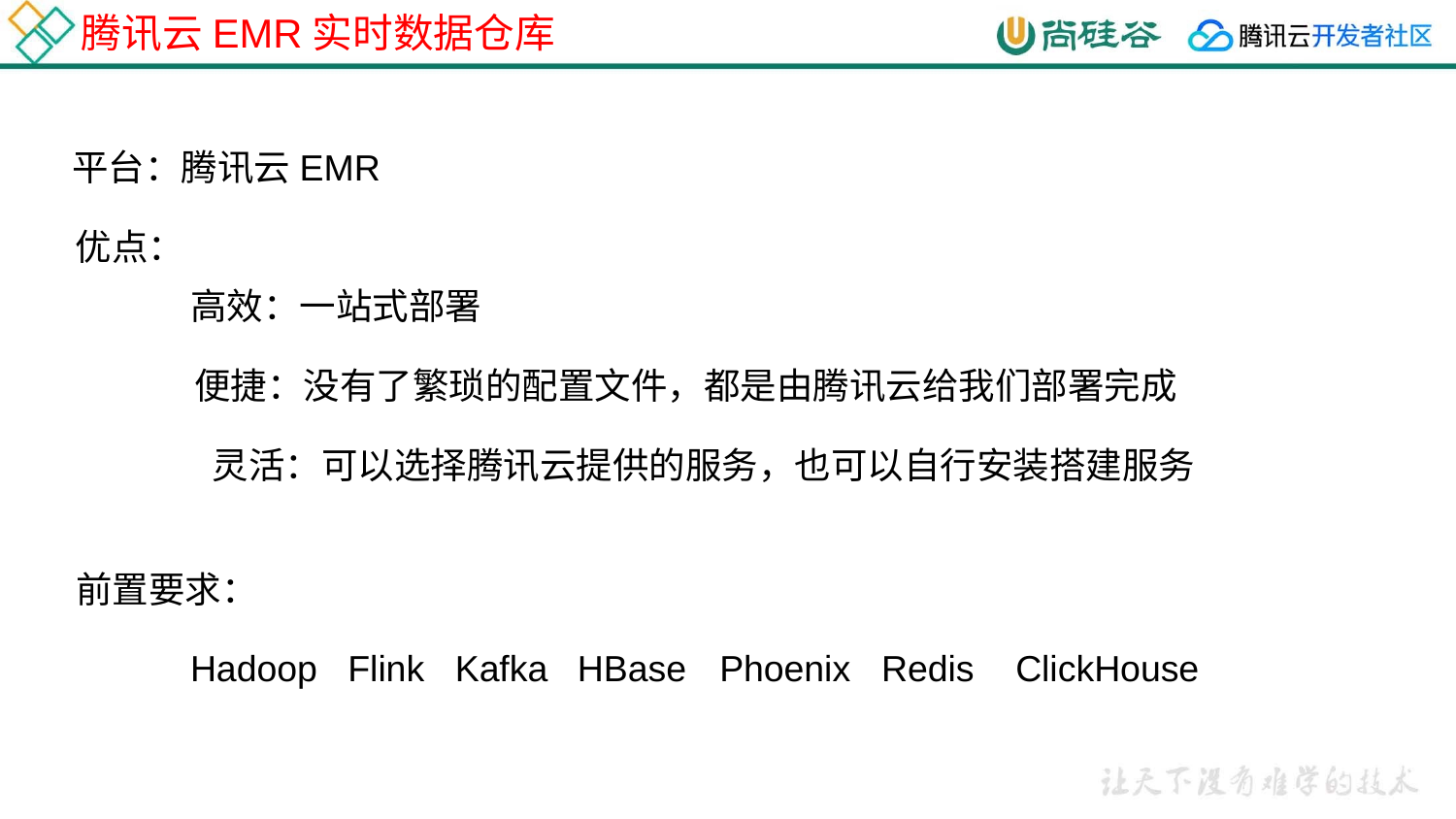

腾讯云EMR实时数据仓库
平台：腾讯云EMR
优点：
高效：一站式部署
便捷：没有了繁琐的配置文件，都是由腾讯云给我们部署完成
灵活：可以选择腾讯云提供的服务，也可以自行安装搭建服务
前置要求：
Hadoop
Flink
Kafka
HBase
Phoenix
Redis
ClickHouse